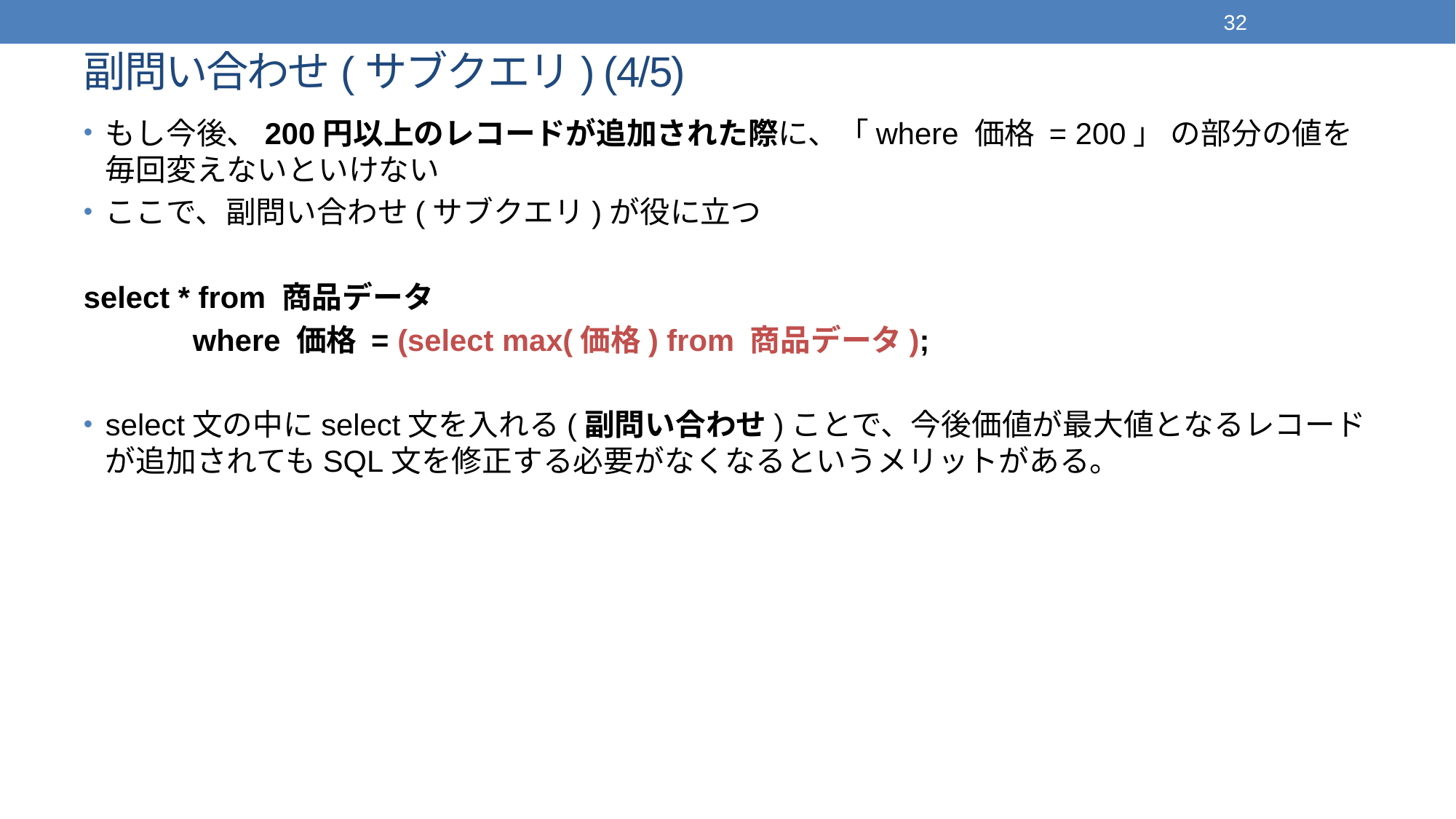

32
# 副問い合わせ(サブクエリ) (4/5)
もし今後、200円以上のレコードが追加された際に、「where 価格 = 200」 の部分の値を毎回変えないといけない
ここで、副問い合わせ(サブクエリ)が役に立つ

select * from 商品データ
	where 価格 = (select max(価格) from 商品データ);

select文の中にselect文を入れる(副問い合わせ)ことで、今後価値が最大値となるレコードが追加されてもSQL文を修正する必要がなくなるというメリットがある。